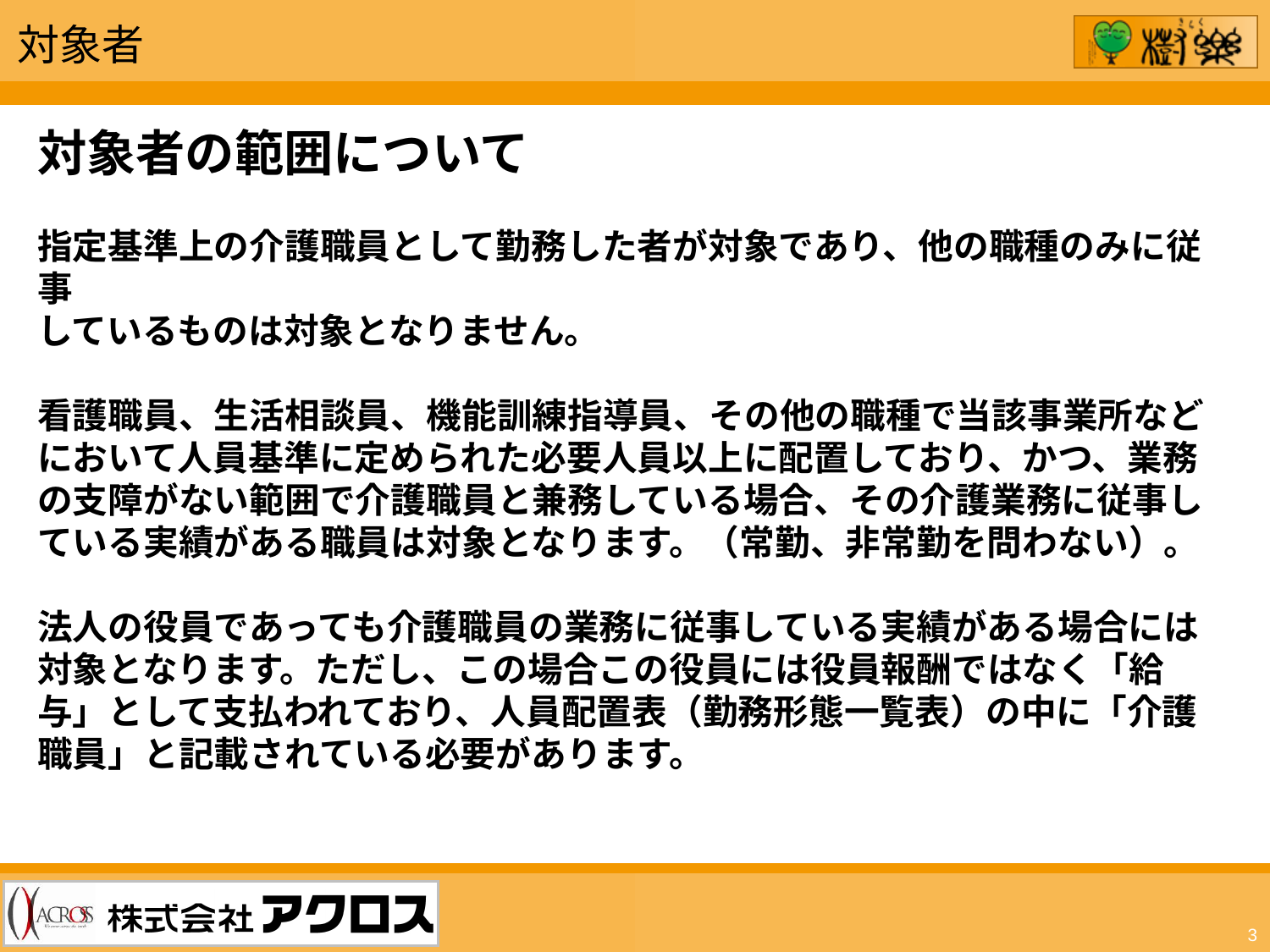

対象者
対象者の範囲について

指定基準上の介護職員として勤務した者が対象であり、他の職種のみに従事
しているものは対象となりません。

看護職員、生活相談員、機能訓練指導員、その他の職種で当該事業所などにおいて人員基準に定められた必要人員以上に配置しており、かつ、業務の支障がない範囲で介護職員と兼務している場合、その介護業務に従事している実績がある職員は対象となります。（常勤、非常勤を問わない）。

法人の役員であっても介護職員の業務に従事している実績がある場合には対象となります。ただし、この場合この役員には役員報酬ではなく「給与」として支払われており、人員配置表（勤務形態一覧表）の中に「介護職員」と記載されている必要があります。

3